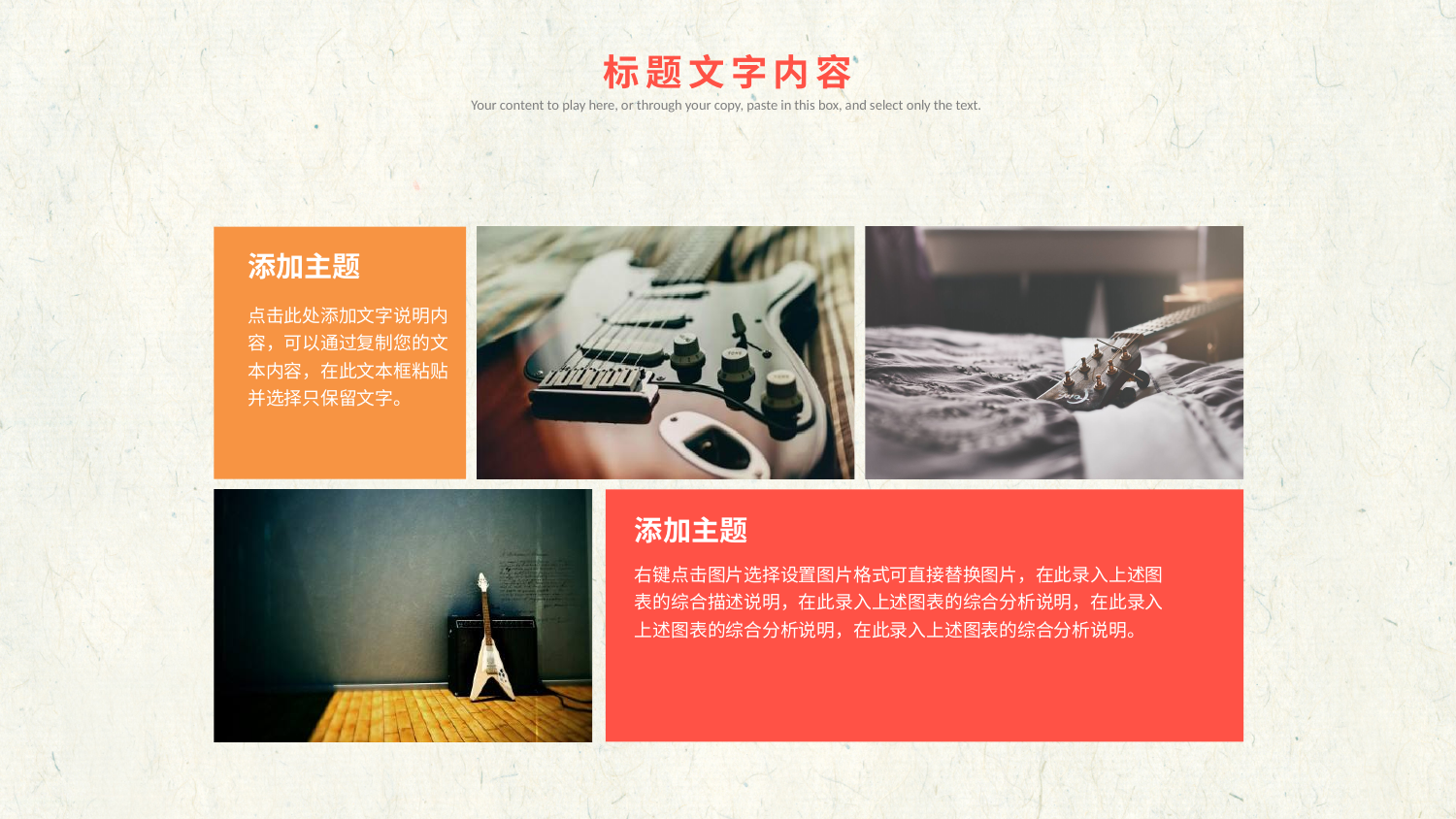

标题文字内容
Your content to play here, or through your copy, paste in this box, and select only the text.

添加主题
点击此处添加文字说明内容，可以通过复制您的文本内容，在此文本框粘贴并选择只保留文字。

添加主题
右键点击图片选择设置图片格式可直接替换图片，在此录入上述图表的综合描述说明，在此录入上述图表的综合分析说明，在此录入上述图表的综合分析说明，在此录入上述图表的综合分析说明。